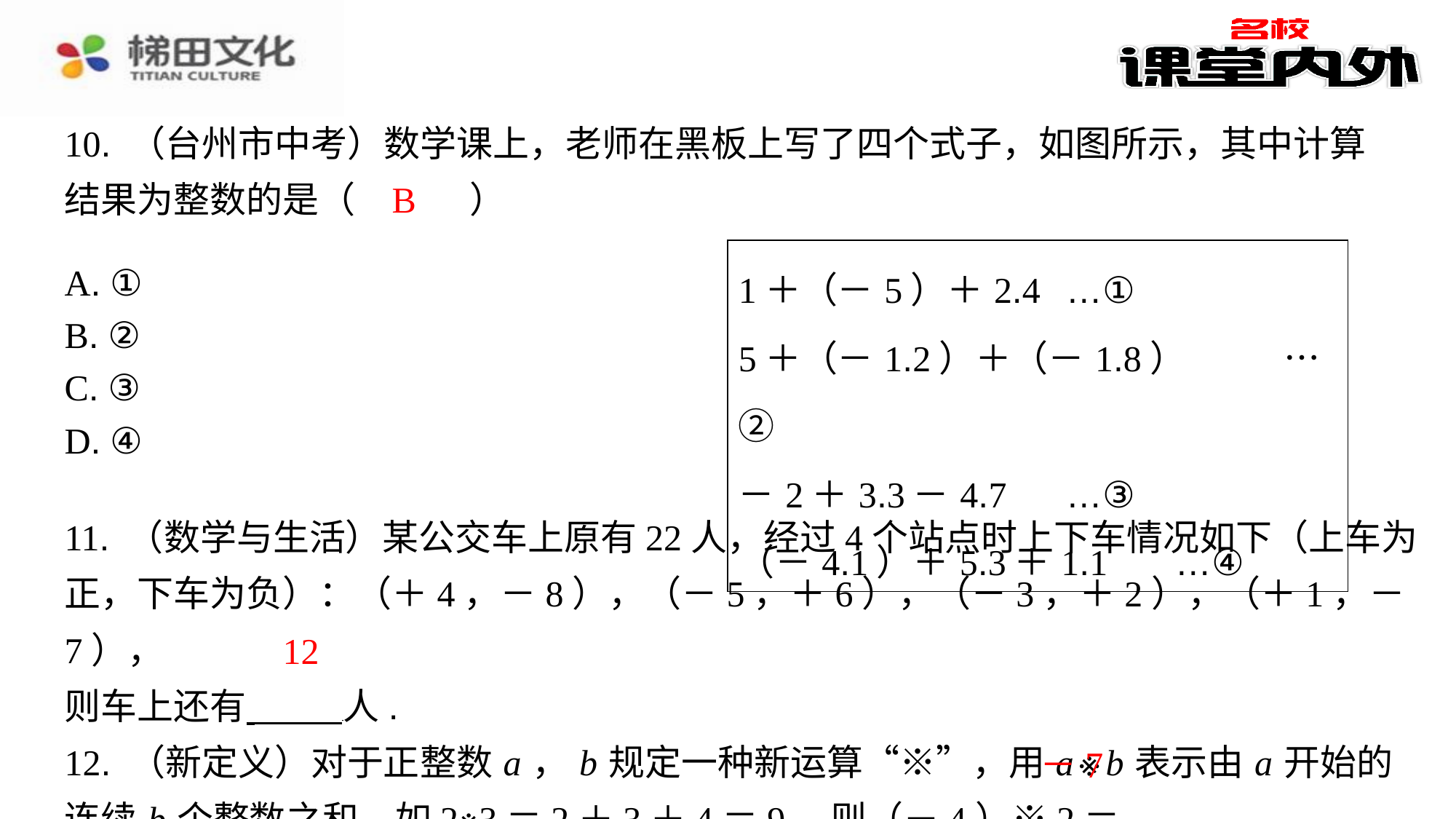

10. （台州市中考）数学课上，老师在黑板上写了四个式子，如图所示，其中计算
结果为整数的是（　B　）
B
| 1＋（－5）＋2.4 …① 5＋（－1.2）＋（－1.8） …② －2＋3.3－4.7 …③ （－4.1）＋5.3＋1.1 …④ |
| --- |
| A. ① |
| --- |
| B. ② |
| C. ③ |
| D. ④ |
11. （数学与生活）某公交车上原有22人，经过4个站点时上下车情况如下（上车为
正，下车为负）：（＋4，－8），（－5，＋6），（－3，＋2），（＋1，－7），
则车上还有               人.
12. （新定义）对于正整数 a ， b 规定一种新运算“※”，用 a ※ b 表示由 a 开始的
连续 b 个整数之和，如2※3＝2＋3＋4＝9，则（－4）※2＝                 ⁠.
12
－7